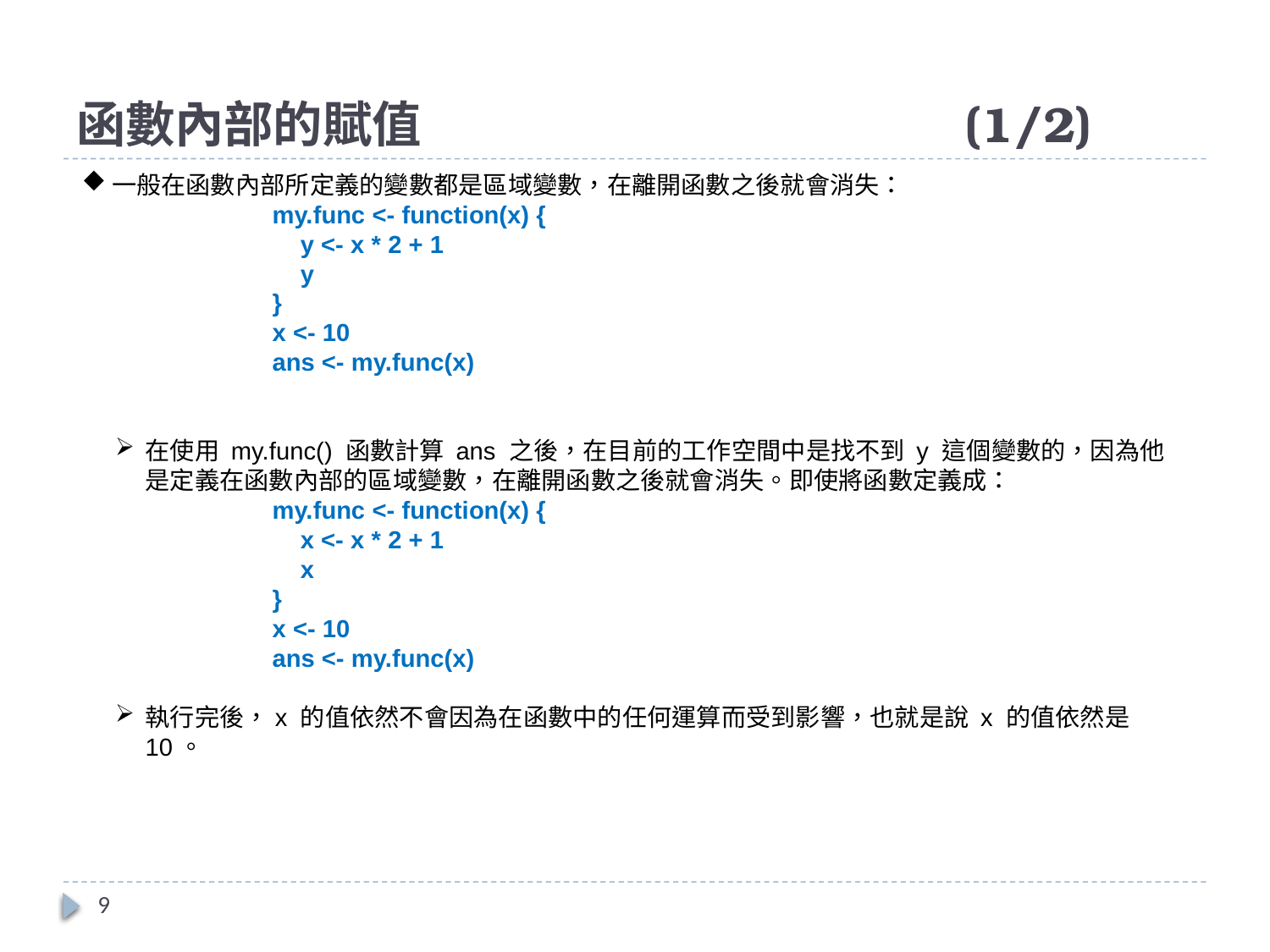

# 函數內部的賦值					(1/2)
一般在函數內部所定義的變數都是區域變數，在離開函數之後就會消失：
my.func <- function(x) {
    y <- x * 2 + 1
    y
}
x <- 10
ans <- my.func(x)

在使用 my.func() 函數計算 ans 之後，在目前的工作空間中是找不到 y 這個變數的，因為他是定義在函數內部的區域變數，在離開函數之後就會消失。即使將函數定義成：
my.func <- function(x) {
    x <- x * 2 + 1
    x
}
x <- 10
ans <- my.func(x)

執行完後，x 的值依然不會因為在函數中的任何運算而受到影響，也就是說 x 的值依然是 10。

9